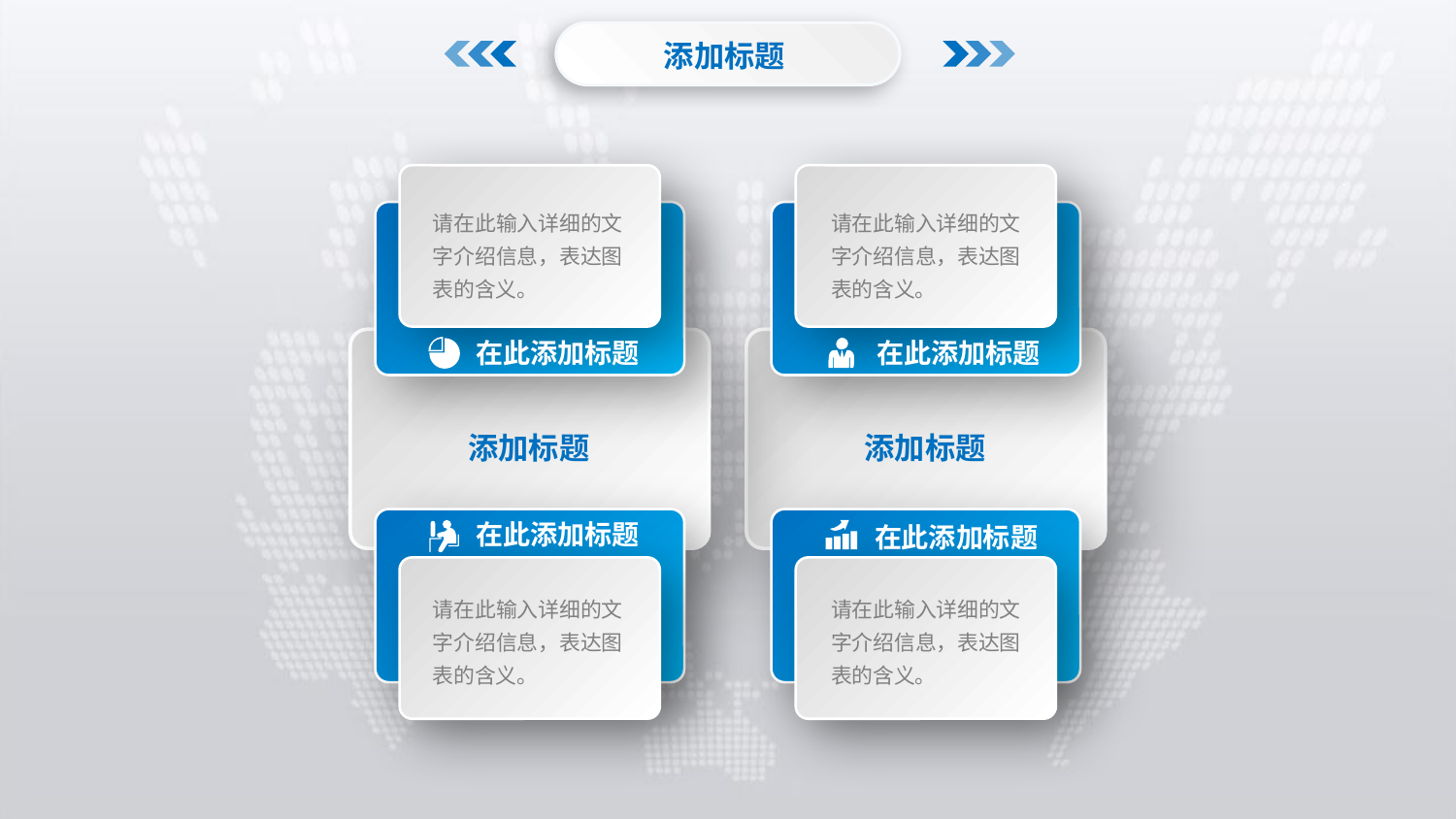

添加标题

请在此输入详细的文字介绍信息，表达图表的含义。
请在此输入详细的文字介绍信息，表达图表的含义。

在此添加标题
在此添加标题

添加标题
添加标题

在此添加标题
在此添加标题

请在此输入详细的文字介绍信息，表达图表的含义。
请在此输入详细的文字介绍信息，表达图表的含义。